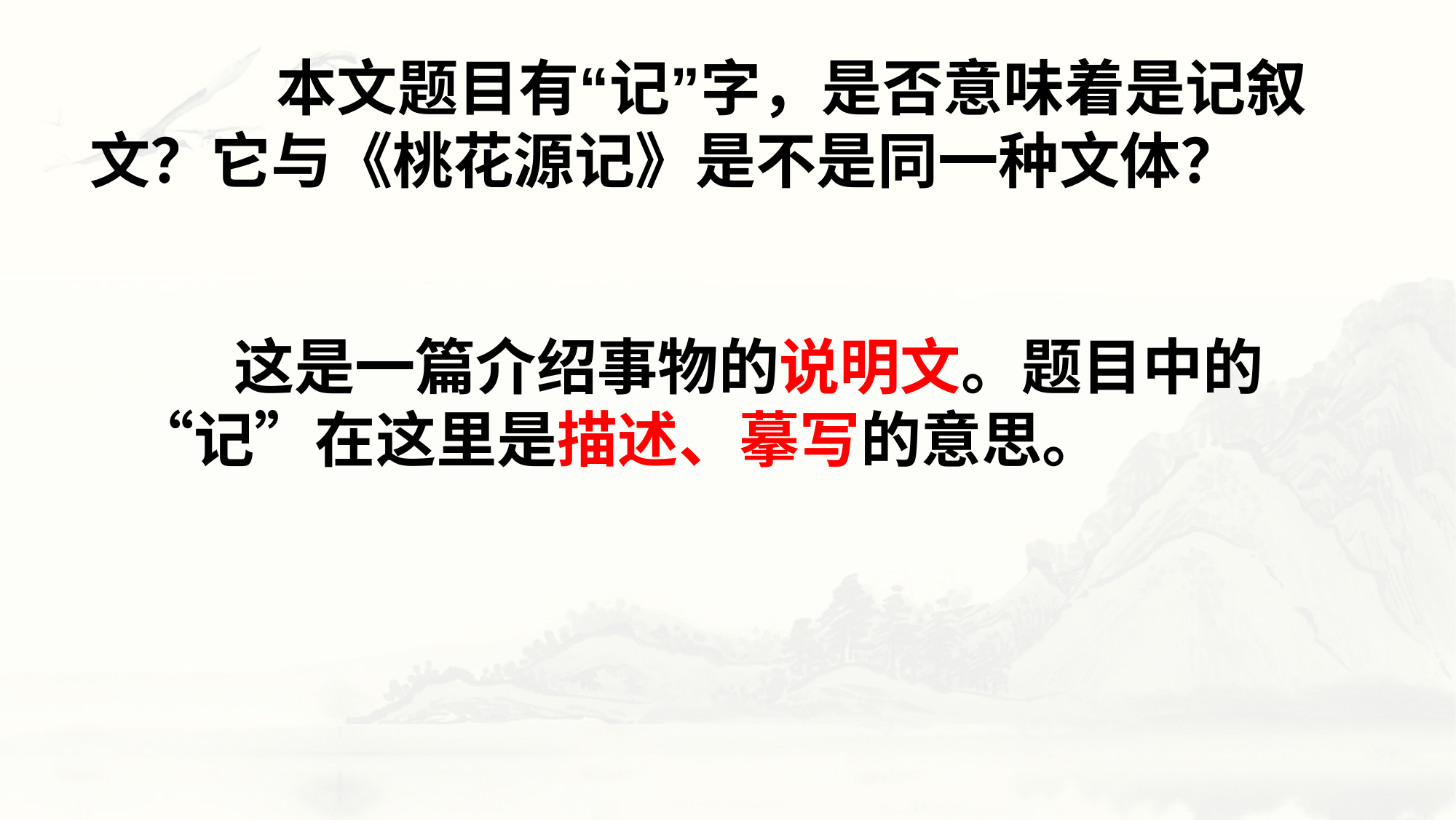

# 本文题目有“记”字，是否意味着是记叙文？它与《桃花源记》是不是同一种文体？
        这是一篇介绍事物的说明文。题目中的“记”在这里是描述、摹写的意思。